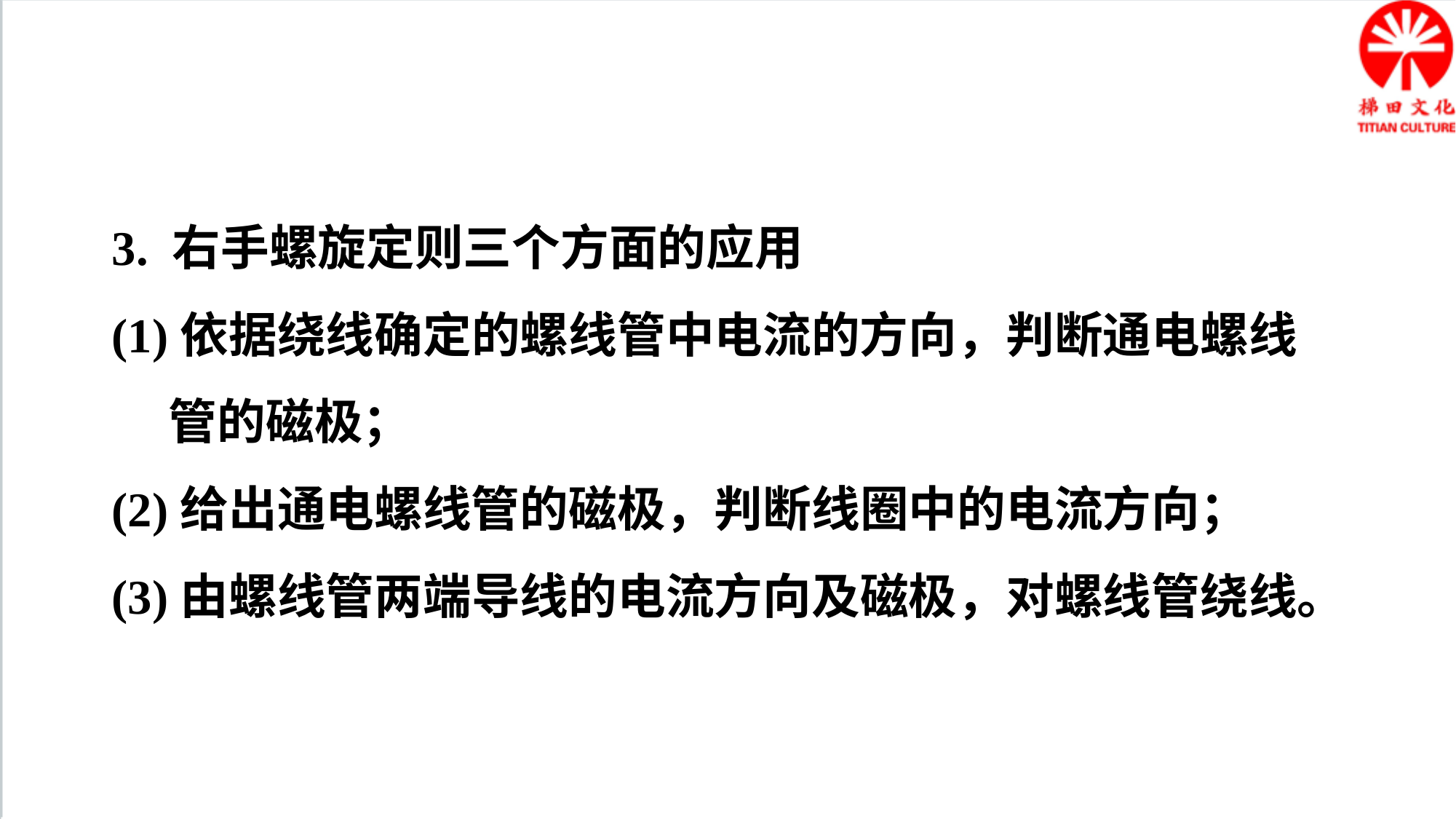

3. 右手螺旋定则三个方面的应用
(1)依据绕线确定的螺线管中电流的方向，判断通电螺线管的磁极；
(2)给出通电螺线管的磁极，判断线圈中的电流方向；
(3)由螺线管两端导线的电流方向及磁极，对螺线管绕线。